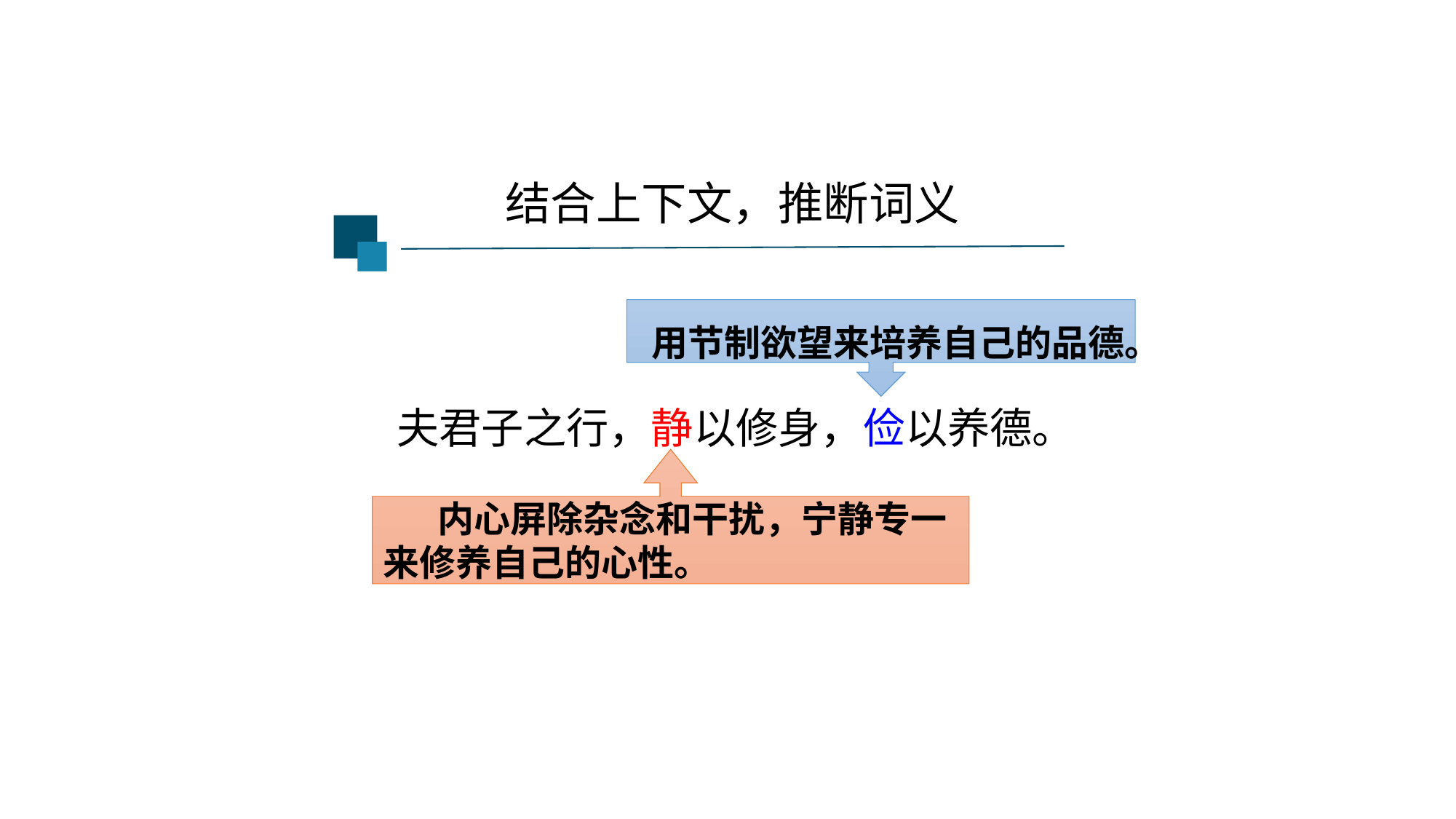

结合上下文，推断词义

用节制欲望来培养自己的品德。
夫君子之行，静以修身，俭以养德。
　　内心屏除杂念和干扰，宁静专一来修养自己的心性。